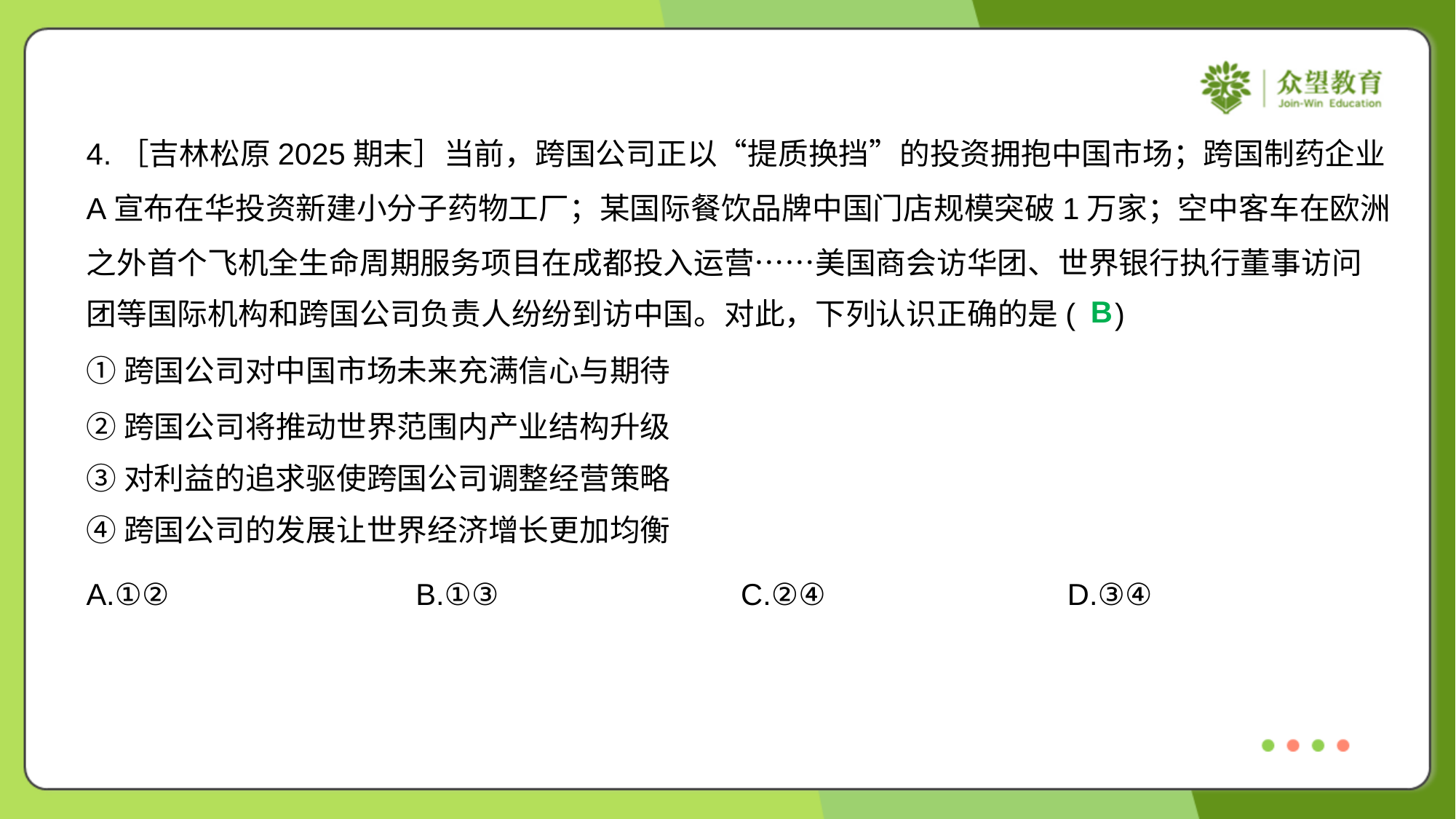

4.［吉林松原2025期末］当前，跨国公司正以“提质换挡”的投资拥抱中国市场；跨国制药企业
A宣布在华投资新建小分子药物工厂；某国际餐饮品牌中国门店规模突破1万家；空中客车在欧洲
之外首个飞机全生命周期服务项目在成都投入运营……美国商会访华团、世界银行执行董事访问
团等国际机构和跨国公司负责人纷纷到访中国。对此，下列认识正确的是(     )
B
①跨国公司对中国市场未来充满信心与期待
②跨国公司将推动世界范围内产业结构升级
③对利益的追求驱使跨国公司调整经营策略
④跨国公司的发展让世界经济增长更加均衡
A.①②	B.①③	C.②④	D.③④